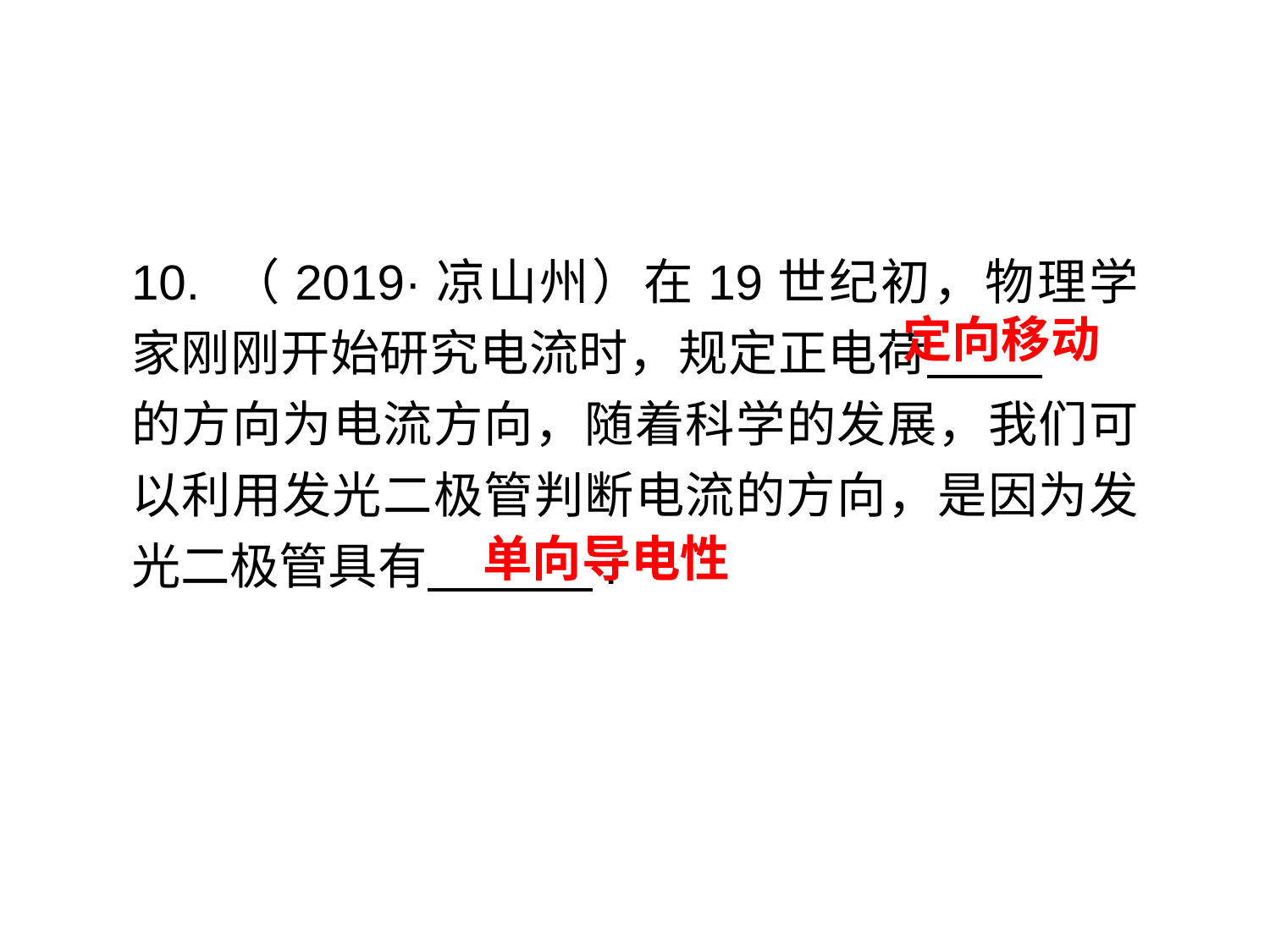

10. （2019·凉山州）在19世纪初，物理学家刚刚开始研究电流时，规定正电荷          .      的方向为电流方向，随着科学的发展，我们可以利用发光二极管判断电流的方向，是因为发光二极管具有               .
定向移动
单向导电性